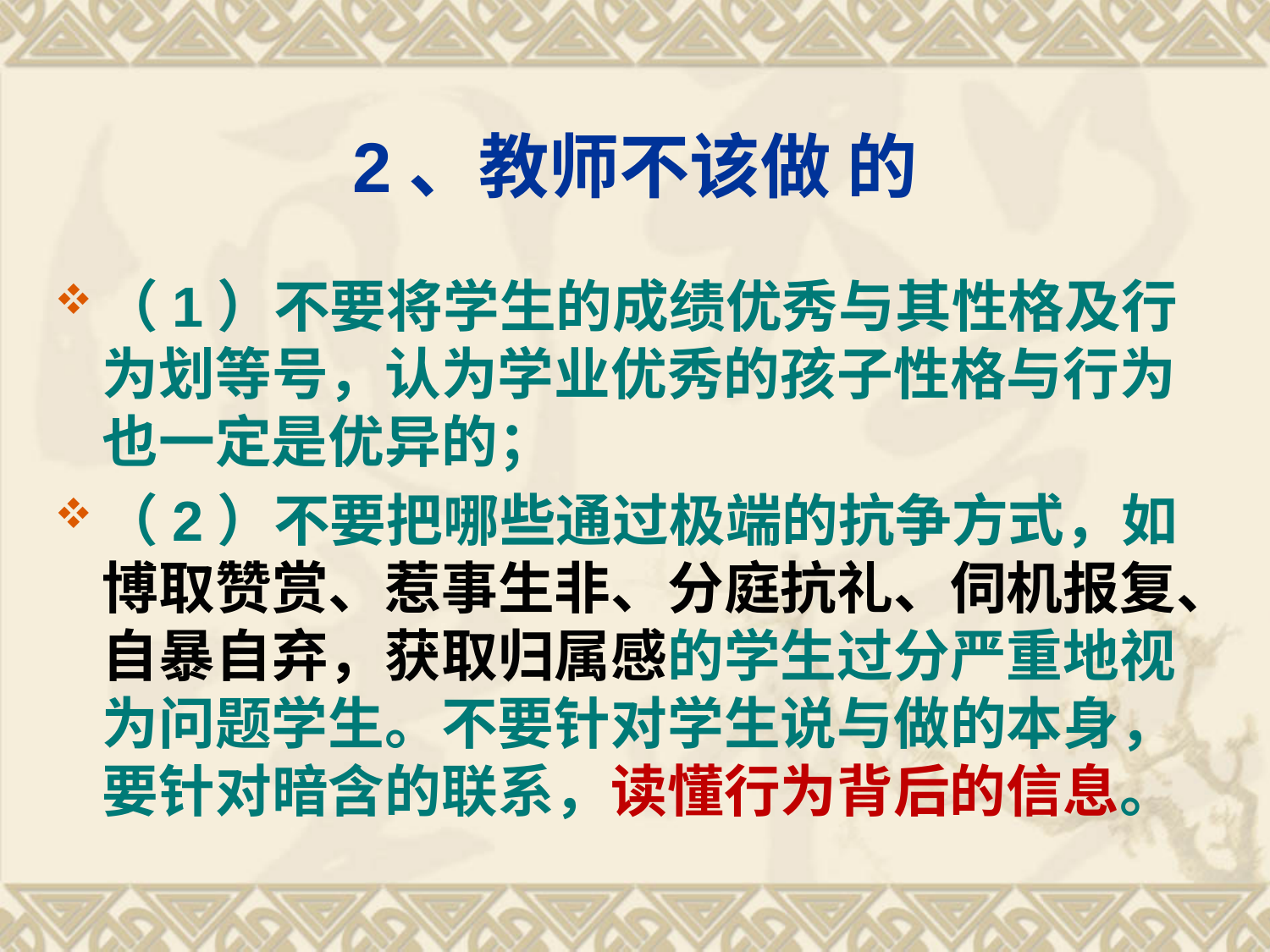

# 2、教师不该做 的
（1）不要将学生的成绩优秀与其性格及行为划等号，认为学业优秀的孩子性格与行为也一定是优异的；
（2）不要把哪些通过极端的抗争方式，如博取赞赏、惹事生非、分庭抗礼、伺机报复、自暴自弃，获取归属感的学生过分严重地视为问题学生。不要针对学生说与做的本身，要针对暗含的联系，读懂行为背后的信息。